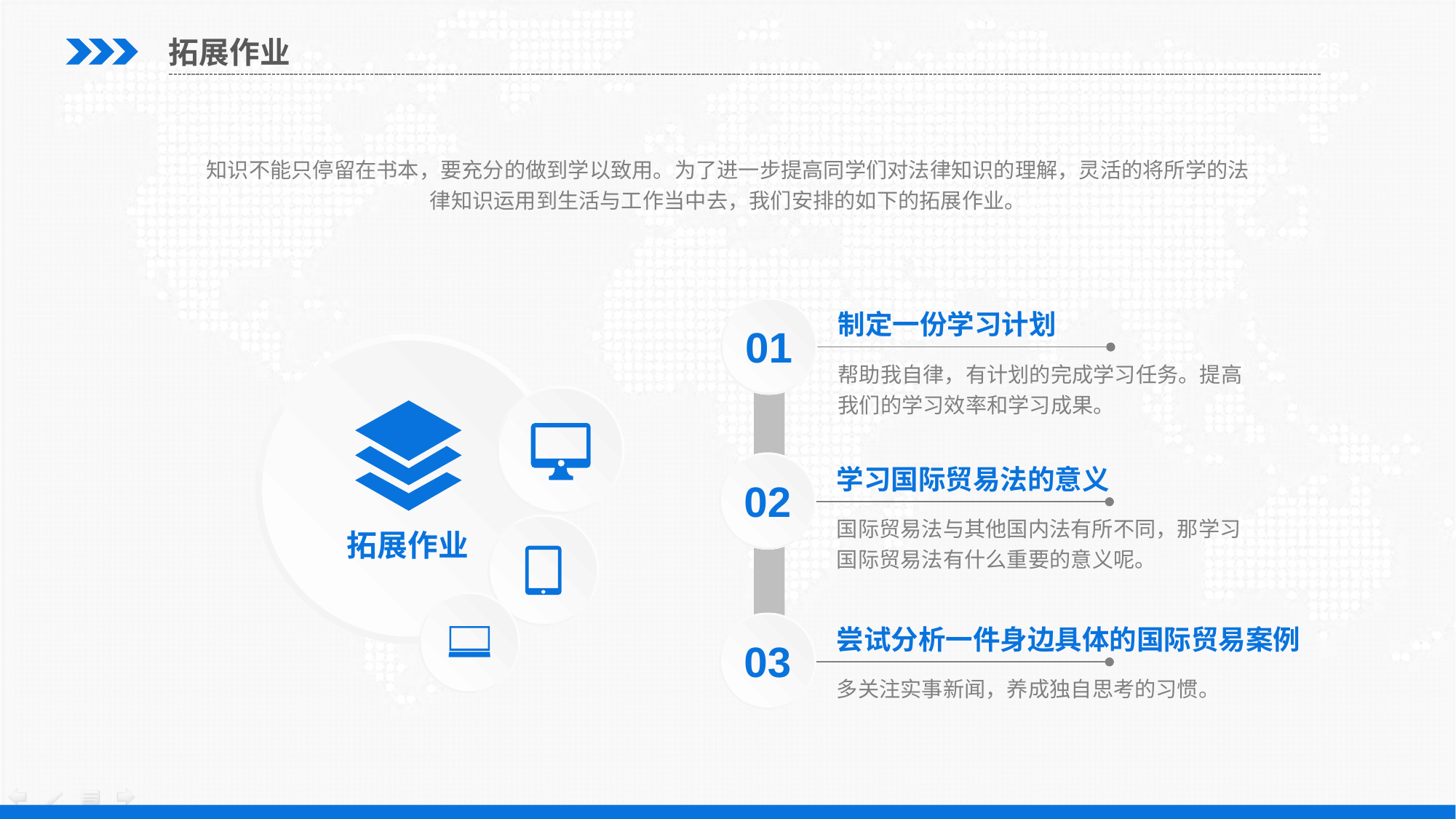

拓展作业
26

知识不能只停留在书本，要充分的做到学以致用。为了进一步提高同学们对法律知识的理解，灵活的将所学的法律知识运用到生活与工作当中去，我们安排的如下的拓展作业。

制定一份学习计划
01

帮助我自律，有计划的完成学习任务。提高我们的学习效率和学习成果。

学习国际贸易法的意义
02
国际贸易法与其他国内法有所不同，那学习国际贸易法有什么重要的意义呢。

拓展作业

尝试分析一件身边具体的国际贸易案例

03
多关注实事新闻，养成独自思考的习惯。